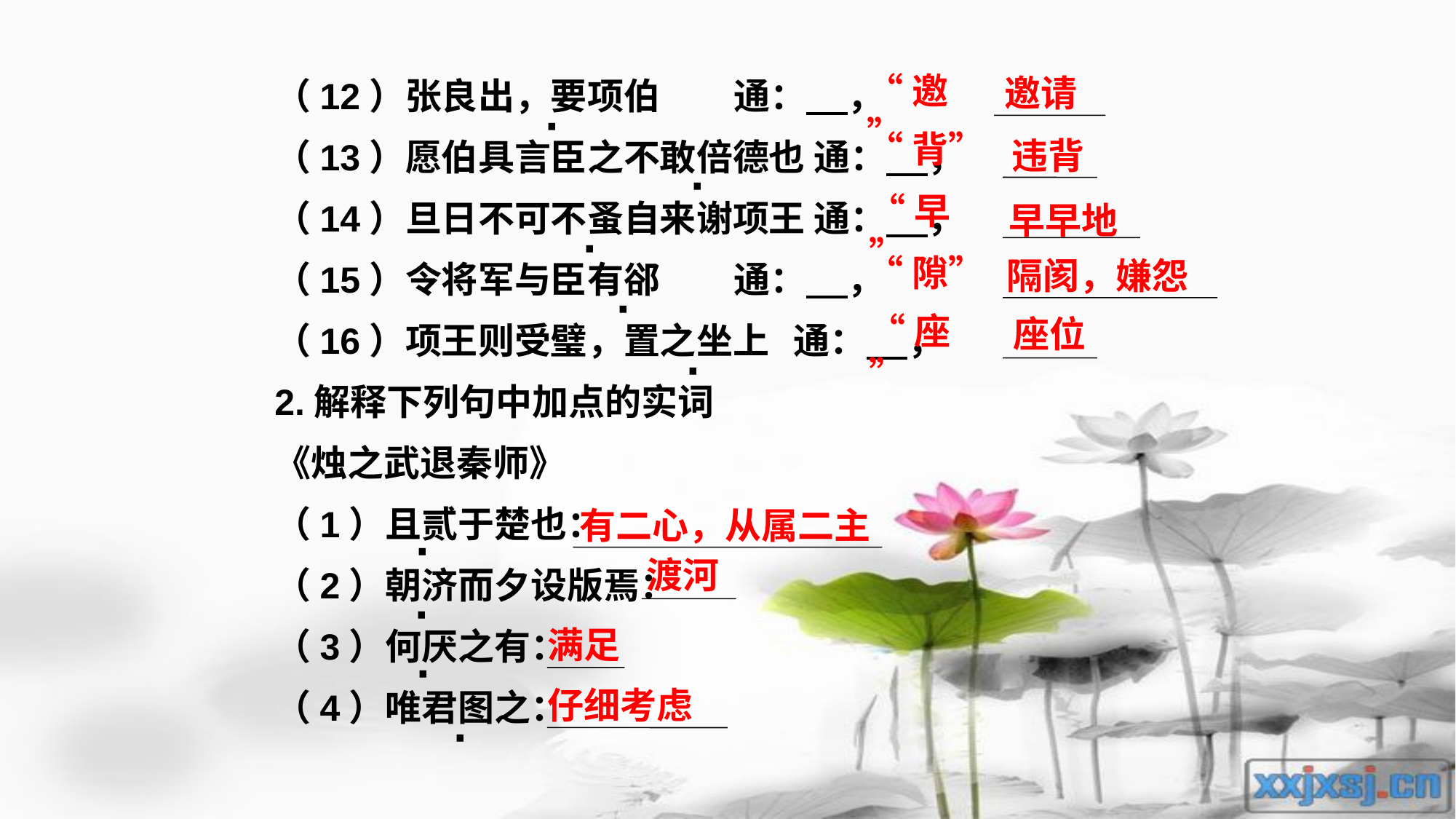

（12）张良出，要项伯         通：     ，
（13）愿伯具言臣之不敢倍德也 通：     ，
（14）旦日不可不蚤自来谢项王 通：     ，
（15）令将军与臣有郤         通：     ，
（16）项王则受璧，置之坐上   通：     ，
2.解释下列句中加点的实词
《烛之武退秦师》
（1）且贰于楚也：
（2）朝济而夕设版焉：
（3）何厌之有：
（4）唯君图之：
“邀”
邀请
·

“背”
违背
·
早早地

“早”
·

“隙”
隔阂，嫌怨
·

“座”
座位
·

有二心，从属二主
·

渡河
·

满足
·

仔细考虑
·